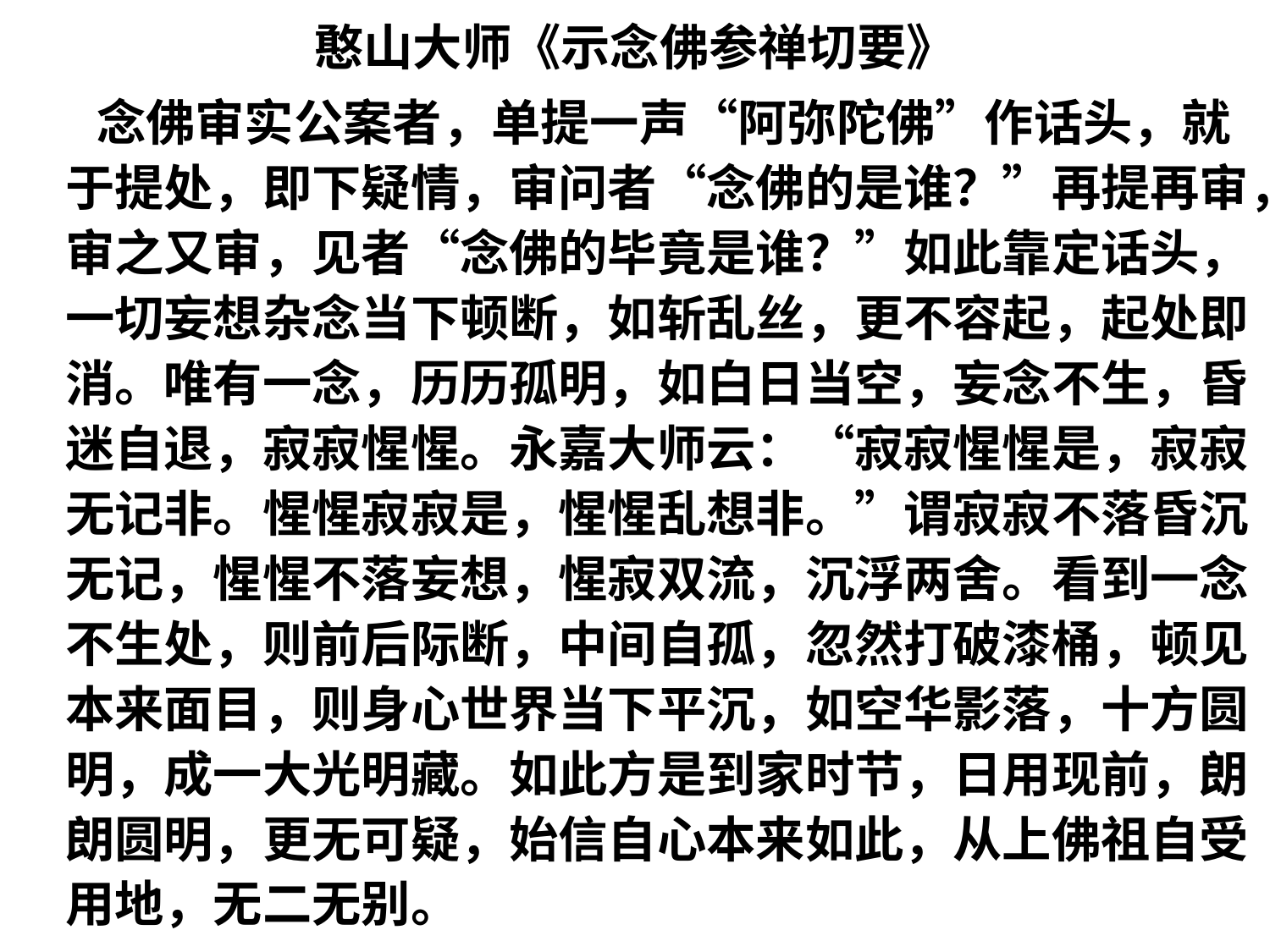

憨山大师《示念佛参禅切要》
      念佛审实公案者，单提一声“阿弥陀佛”作话头，就于提处，即下疑情，审问者“念佛的是谁？”再提再审，审之又审，见者“念佛的毕竟是谁？”如此靠定话头，一切妄想杂念当下顿断，如斩乱丝，更不容起，起处即消。唯有一念，历历孤明，如白日当空，妄念不生，昏迷自退，寂寂惺惺。永嘉大师云：“寂寂惺惺是，寂寂无记非。惺惺寂寂是，惺惺乱想非。”谓寂寂不落昏沉无记，惺惺不落妄想，惺寂双流，沉浮两舍。看到一念不生处，则前后际断，中间自孤，忽然打破漆桶，顿见本来面目，则身心世界当下平沉，如空华影落，十方圆明，成一大光明藏。如此方是到家时节，日用现前，朗朗圆明，更无可疑，始信自心本来如此，从上佛祖自受用地，无二无别。